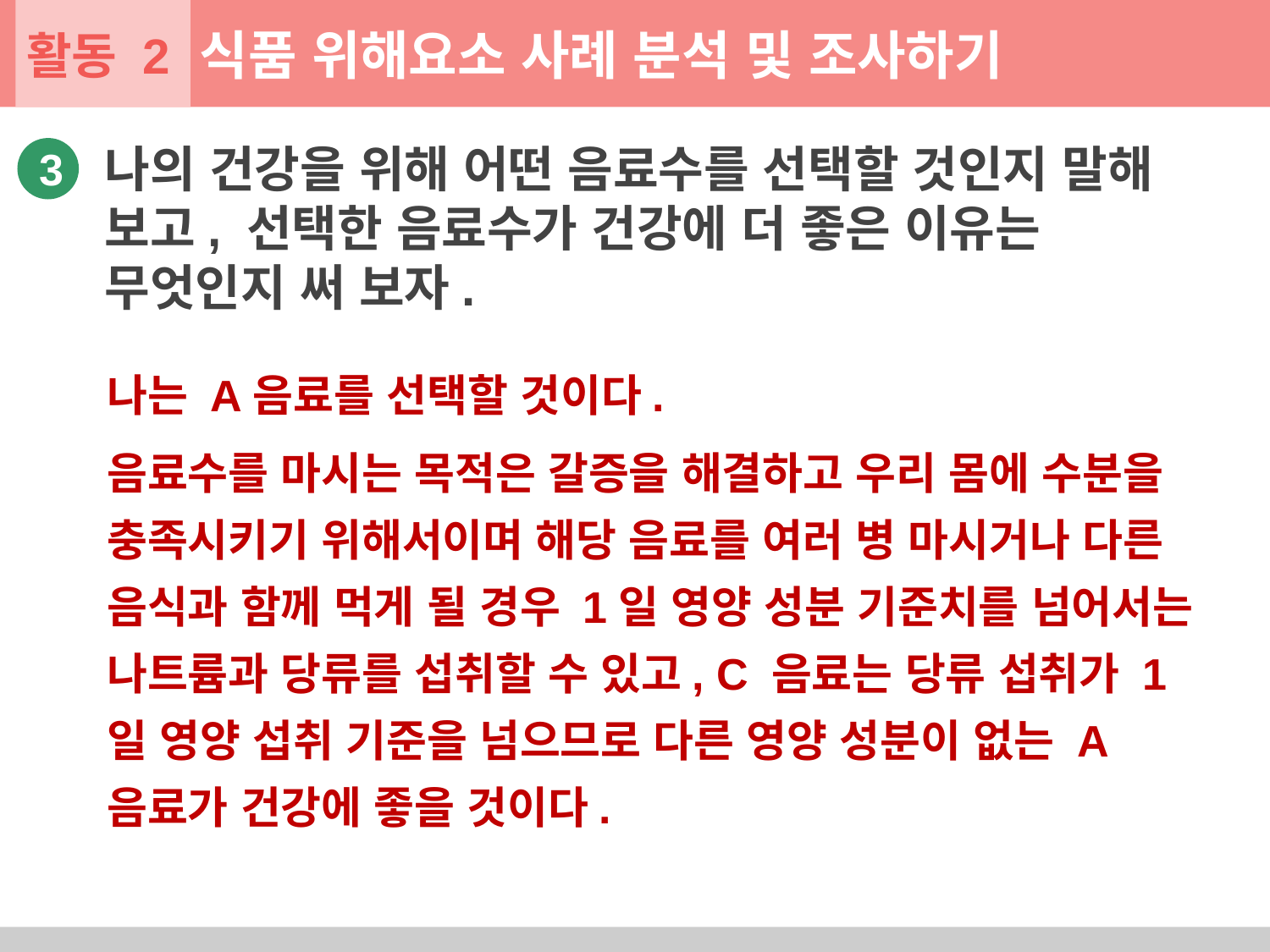

활동 2
식품 위해요소 사례 분석 및 조사하기
나의 건강을 위해 어떤 음료수를 선택할 것인지 말해 보고, 선택한 음료수가 건강에 더 좋은 이유는 무엇인지 써 보자.
3
나는 A음료를 선택할 것이다.
음료수를 마시는 목적은 갈증을 해결하고 우리 몸에 수분을 충족시키기 위해서이며 해당 음료를 여러 병 마시거나 다른 음식과 함께 먹게 될 경우 1일 영양 성분 기준치를 넘어서는 나트륨과 당류를 섭취할 수 있고, C 음료는 당류 섭취가 1일 영양 섭취 기준을 넘으므로 다른 영양 성분이 없는 A 음료가 건강에 좋을 것이다.